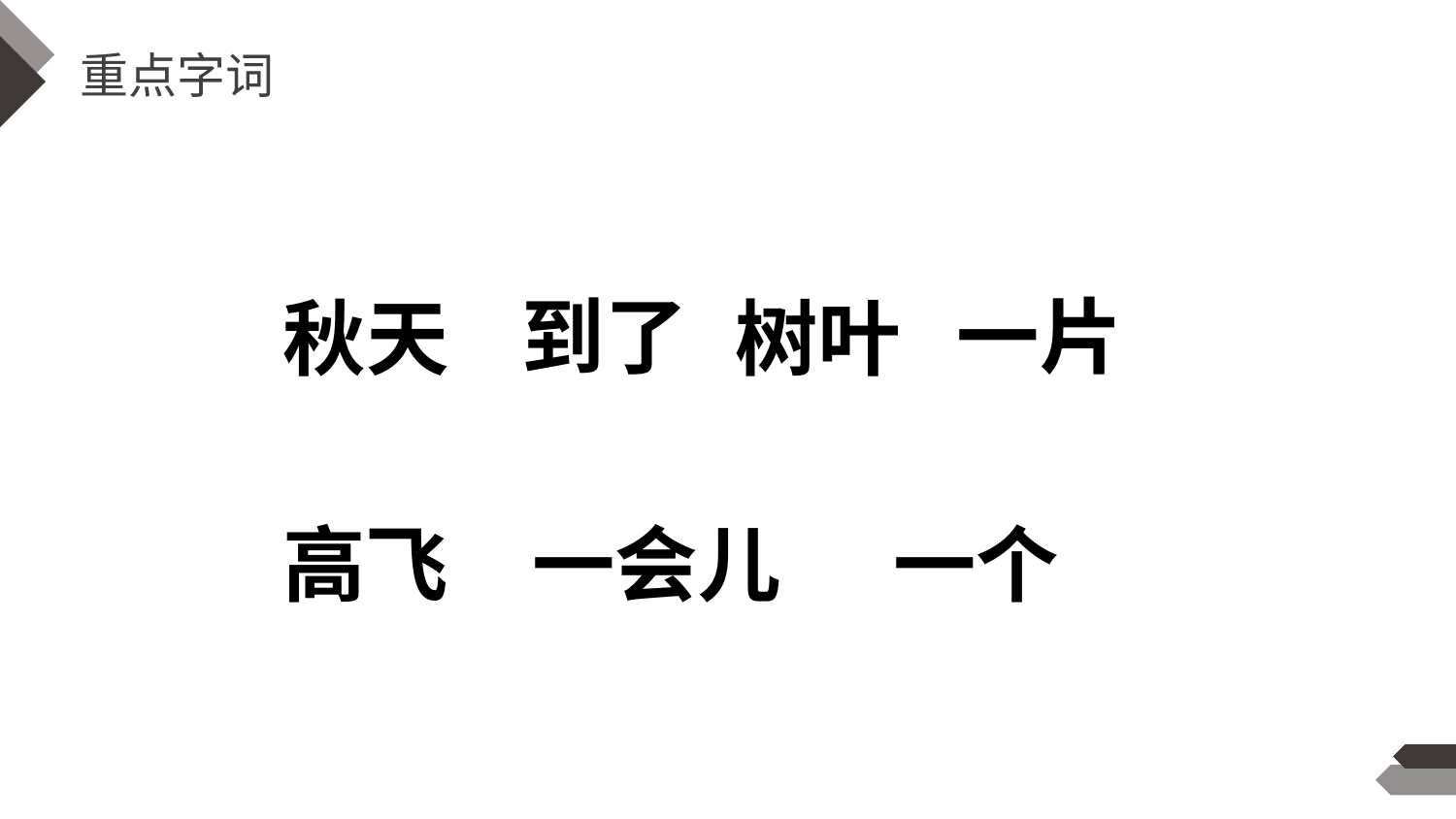

重点字词
到了
一片
秋天
树叶
高飞
一会儿
一个